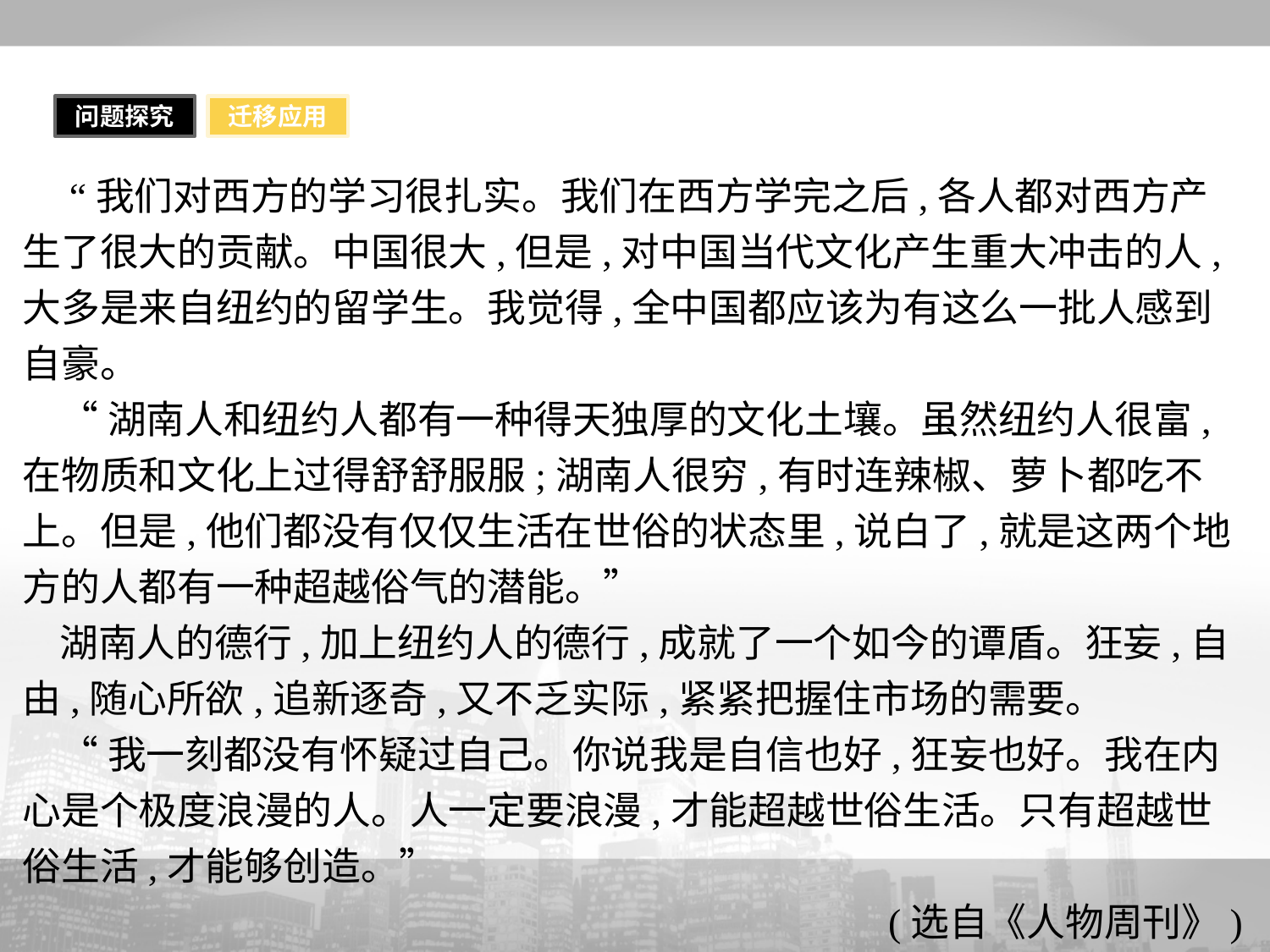

问题探究
迁移应用
 “我们对西方的学习很扎实。我们在西方学完之后,各人都对西方产生了很大的贡献。中国很大,但是,对中国当代文化产生重大冲击的人,大多是来自纽约的留学生。我觉得,全中国都应该为有这么一批人感到自豪。
“湖南人和纽约人都有一种得天独厚的文化土壤。虽然纽约人很富,在物质和文化上过得舒舒服服;湖南人很穷,有时连辣椒、萝卜都吃不上。但是,他们都没有仅仅生活在世俗的状态里,说白了,就是这两个地方的人都有一种超越俗气的潜能。”
湖南人的德行,加上纽约人的德行,成就了一个如今的谭盾。狂妄,自由,随心所欲,追新逐奇,又不乏实际,紧紧把握住市场的需要。
“我一刻都没有怀疑过自己。你说我是自信也好,狂妄也好。我在内心是个极度浪漫的人。人一定要浪漫,才能超越世俗生活。只有超越世俗生活,才能够创造。”
(选自《人物周刊》)